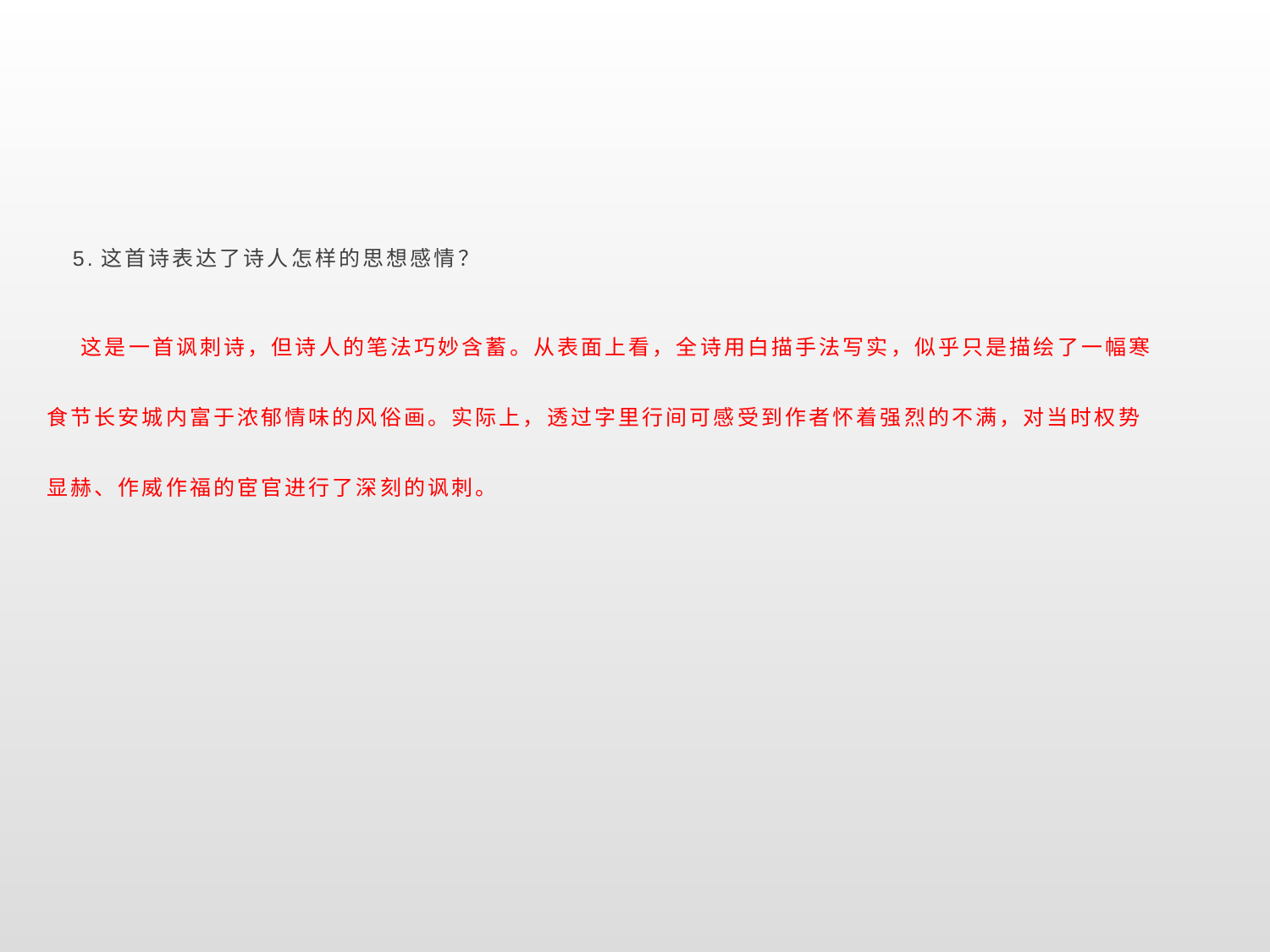

5.这首诗表达了诗人怎样的思想感情？
    这是一首讽刺诗，但诗人的笔法巧妙含蓄。从表面上看，全诗用白描手法写实，似乎只是描绘了一幅寒食节长安城内富于浓郁情味的风俗画。实际上，透过字里行间可感受到作者怀着强烈的不满，对当时权势显赫、作威作福的宦官进行了深刻的讽刺。